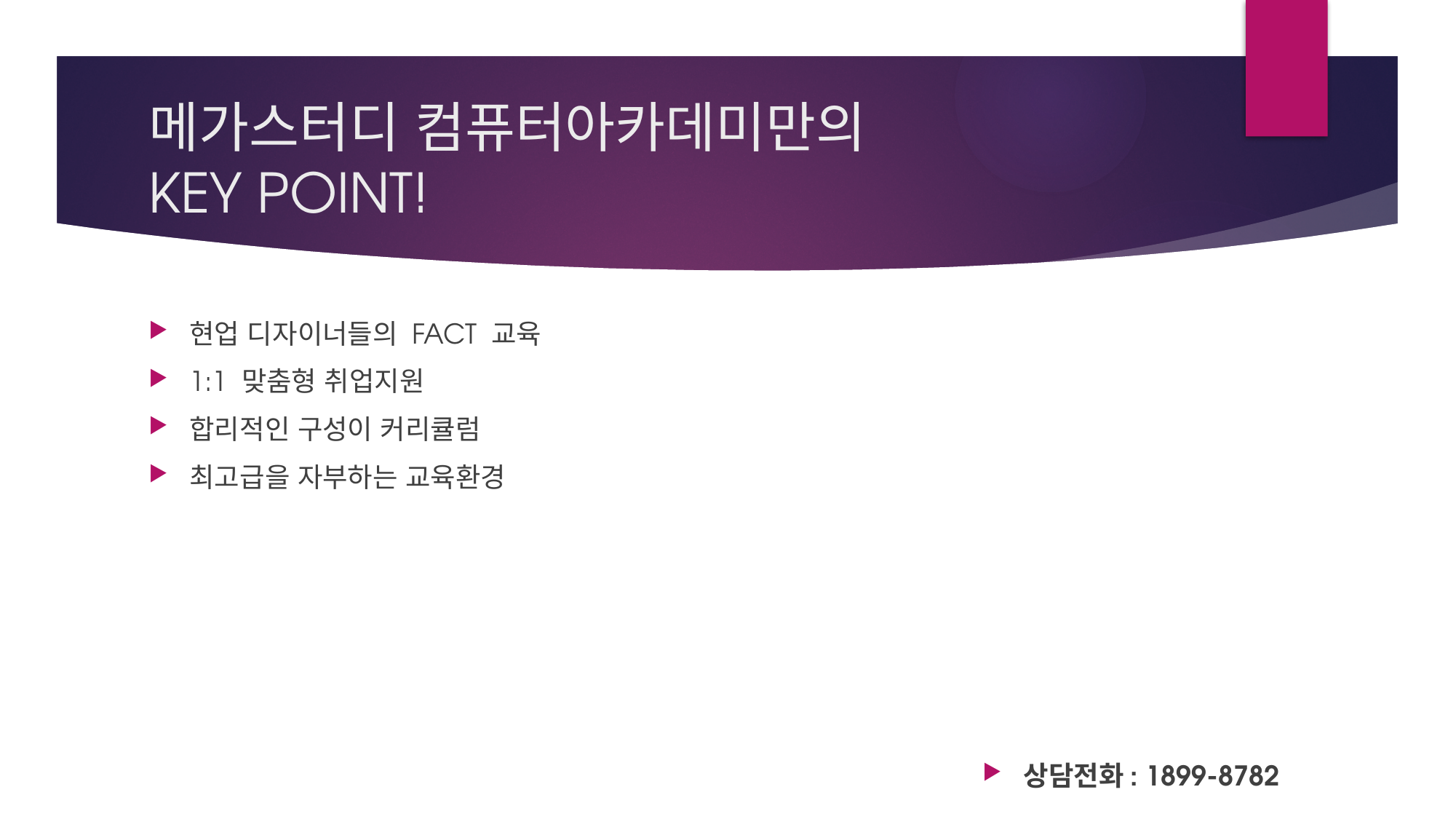

# 메가스터디 컴퓨터아카데미만의 KEY POINT!
현업 디자이너들의 FACT 교육
1:1 맞춤형 취업지원
합리적인 구성이 커리큘럼
최고급을 자부하는 교육환경

상담전화: 1899-8782